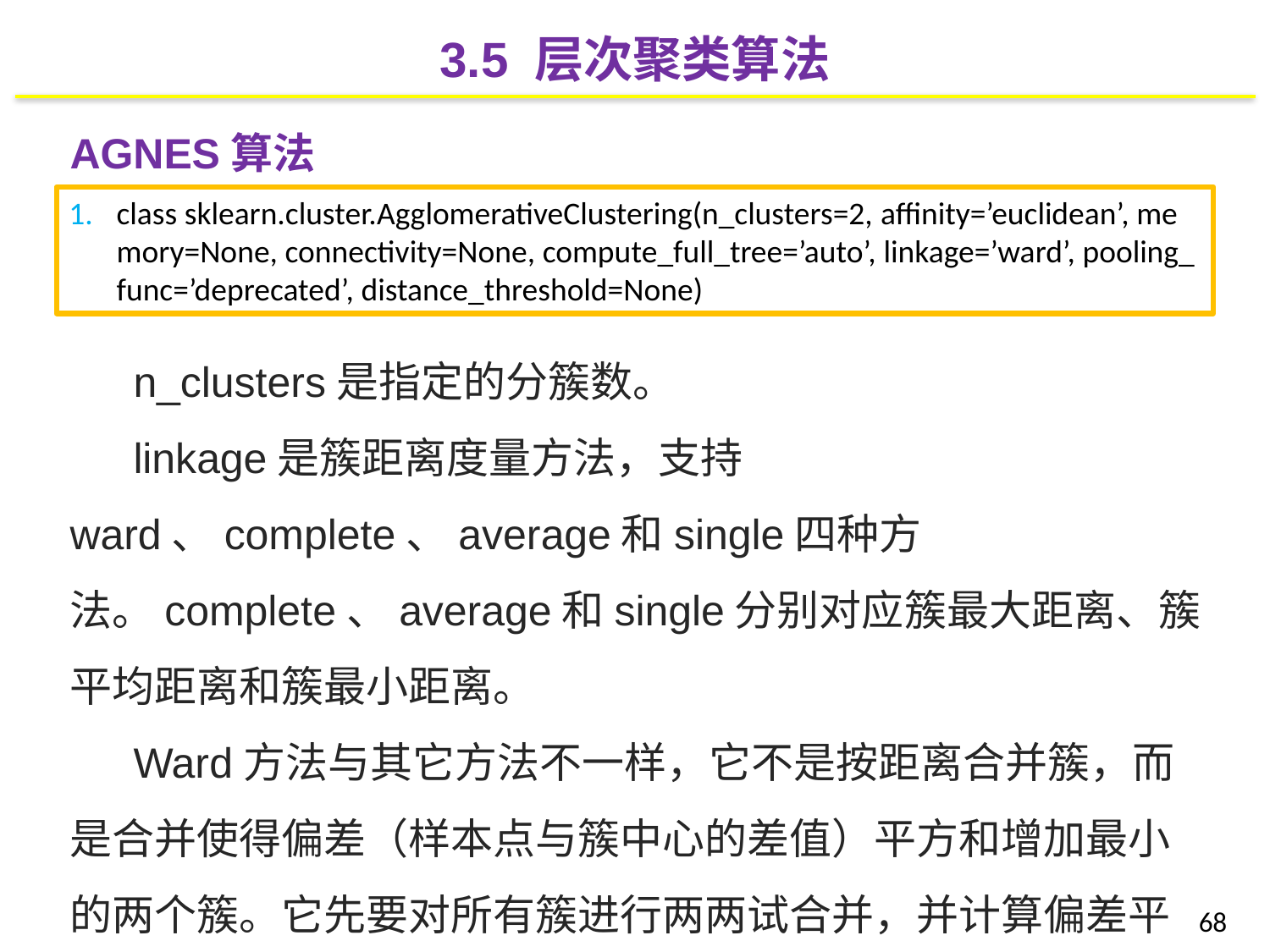

3.5 层次聚类算法
AGNES算法

n_clusters是指定的分簇数。
linkage是簇距离度量方法，支持ward、complete、average和single四种方法。complete、average和single分别对应簇最大距离、簇平均距离和簇最小距离。
Ward方法与其它方法不一样，它不是按距离合并簇，而是合并使得偏差（样本点与簇中心的差值）平方和增加最小的两个簇。它先要对所有簇进行两两试合并，并计算偏差平方和的增加值，然后取增加最小的两个簇进行合并。

class sklearn.cluster.AgglomerativeClustering(n_clusters=2, affinity=’euclidean’, memory=None, connectivity=None, compute_full_tree=’auto’, linkage=’ward’, pooling_func=’deprecated’, distance_threshold=None)
68